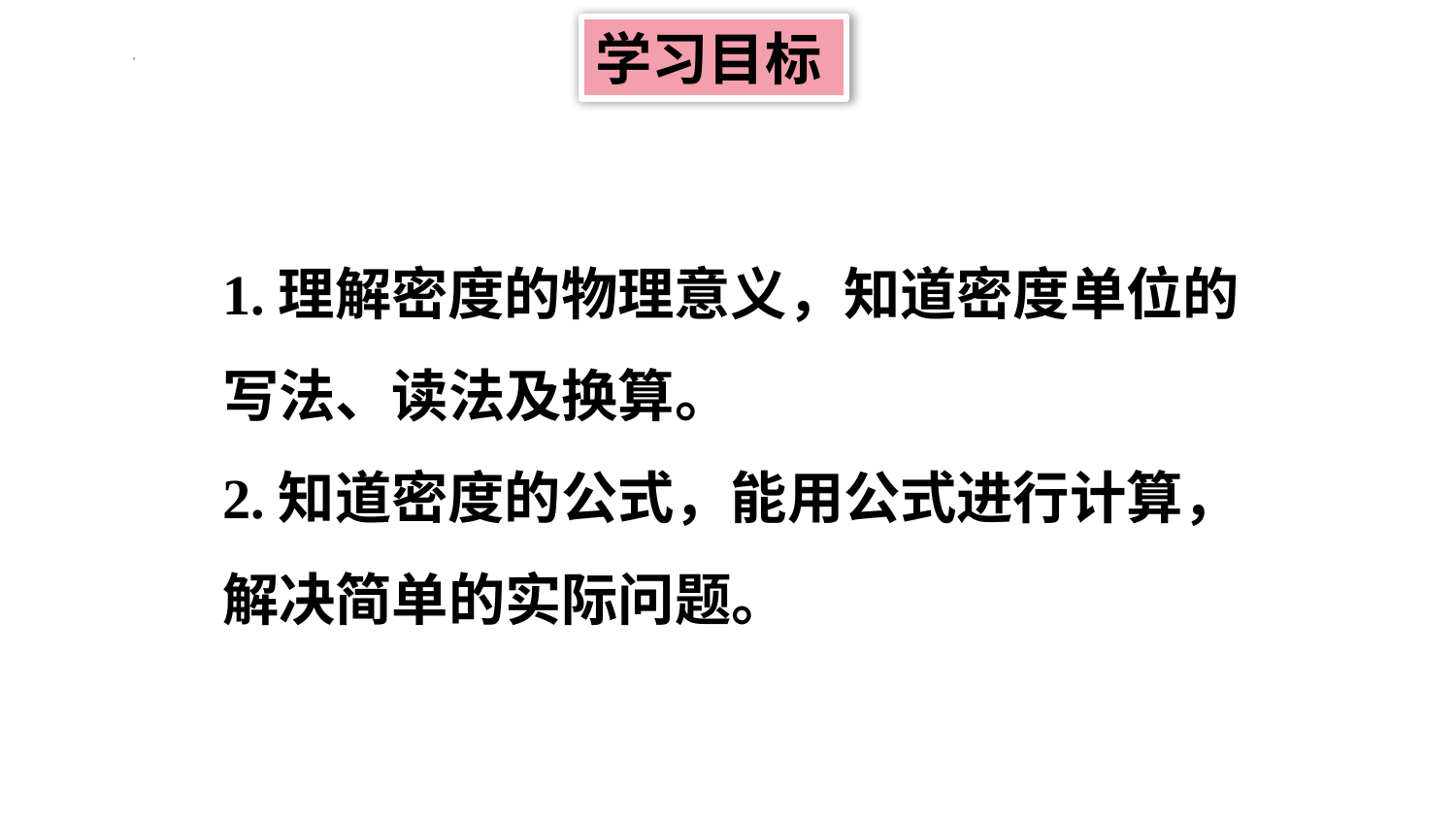

学习目标
1.理解密度的物理意义，知道密度单位的写法、读法及换算。
2.知道密度的公式，能用公式进行计算，解决简单的实际问题。